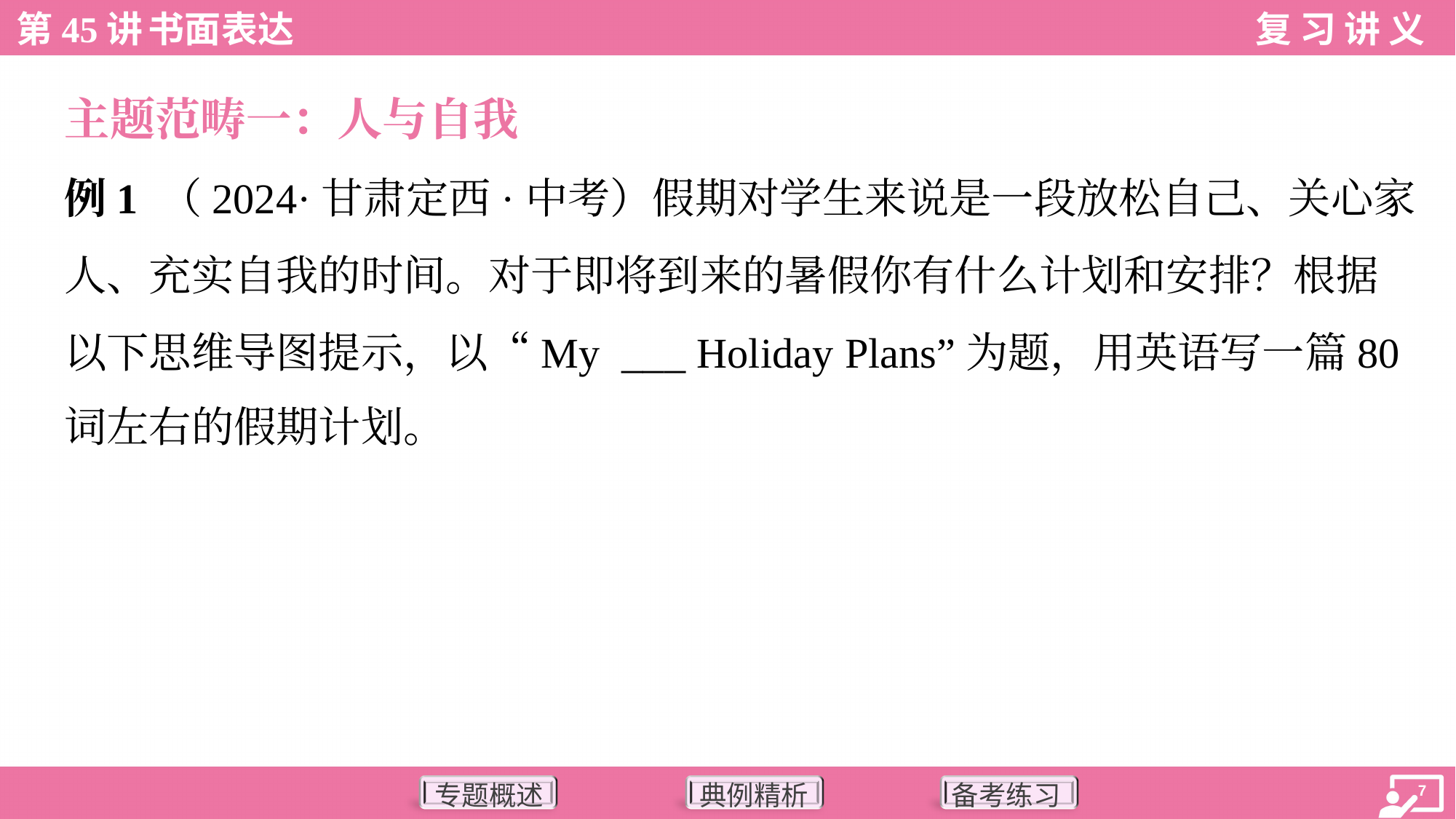

主题范畴一：人与自我
例1 （2024·甘肃定西·中考）假期对学生来说是一段放松自己、关心家
人、充实自我的时间。对于即将到来的暑假你有什么计划和安排？根据
以下思维导图提示，以“My  ___ Holiday Plans”为题，用英语写一篇80
词左右的假期计划。